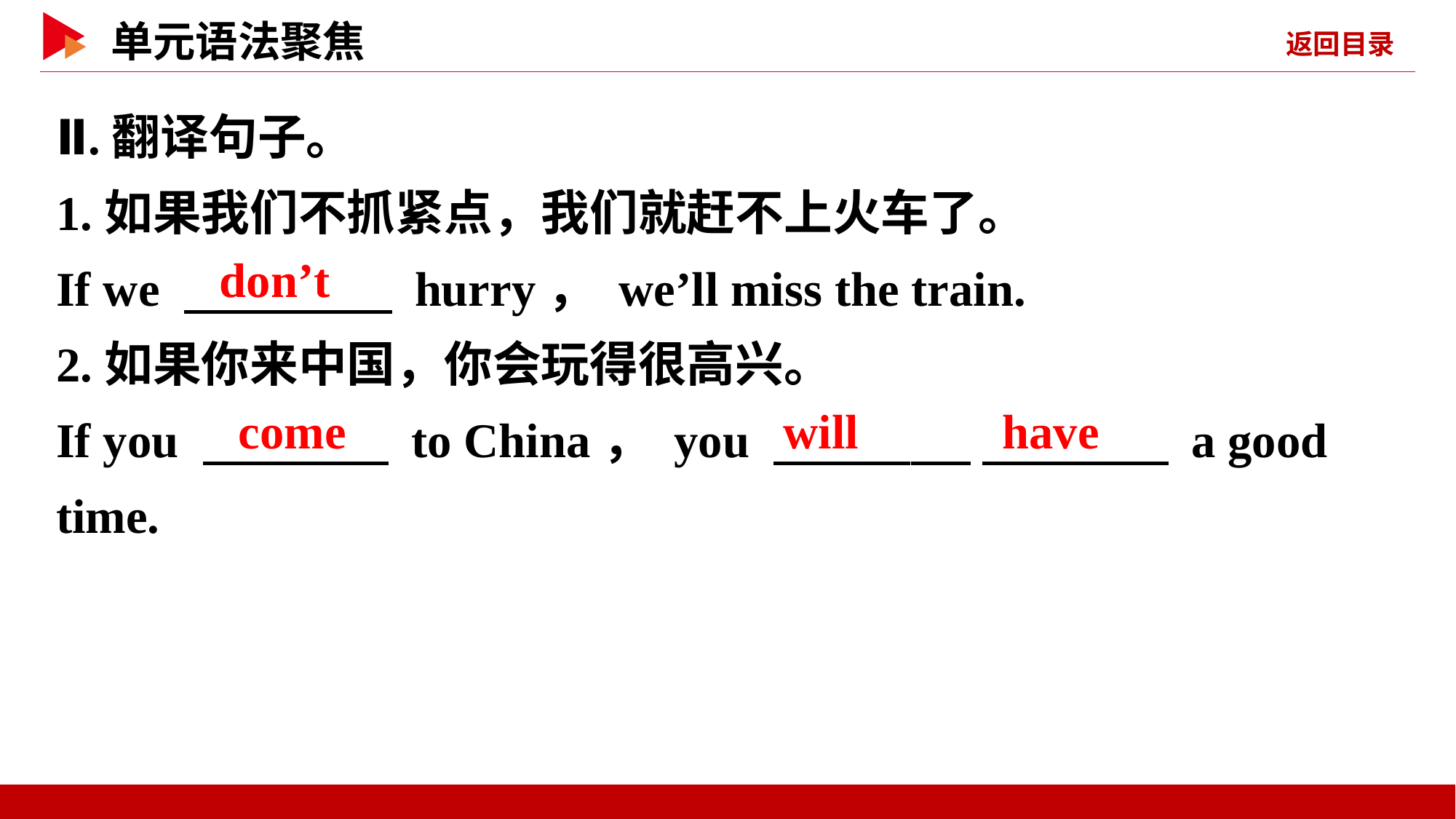

Ⅱ.翻译句子。
1.如果我们不抓紧点，我们就赶不上火车了。
If we 　          　 hurry， we’ll miss the train.
2.如果你来中国，你会玩得很高兴。
If you 　        　 to China， you 　         　 　        　 a good time.
don’t
come
will 　 　have